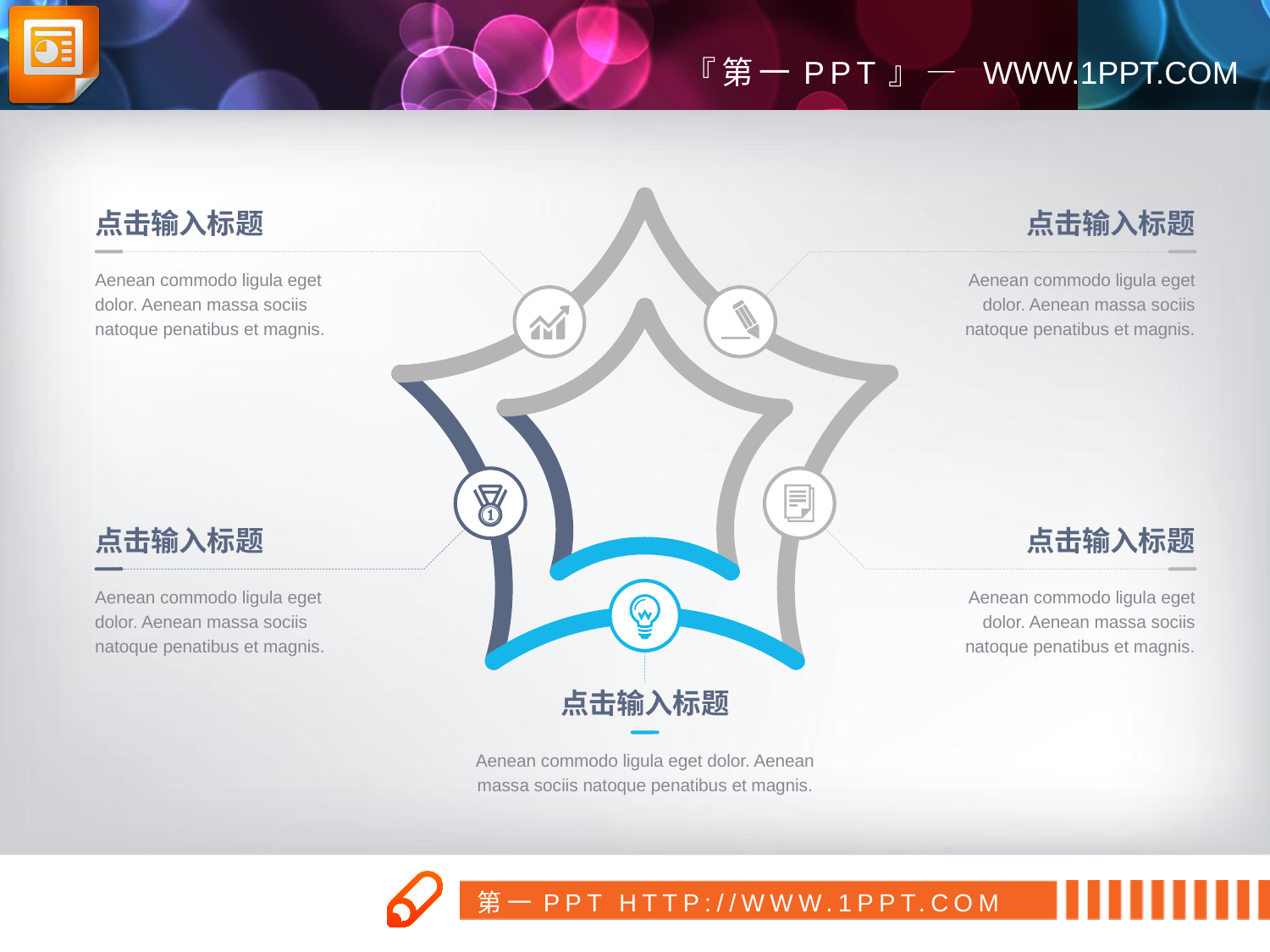

点击输入标题
点击输入标题

Aenean commodo ligula eget dolor. Aenean massa sociis natoque penatibus et magnis.
Aenean commodo ligula eget dolor. Aenean massa sociis natoque penatibus et magnis.

点击输入标题
点击输入标题

Aenean commodo ligula eget dolor. Aenean massa sociis natoque penatibus et magnis.
Aenean commodo ligula eget dolor. Aenean massa sociis natoque penatibus et magnis.

点击输入标题

Aenean commodo ligula eget dolor. Aenean massa sociis natoque penatibus et magnis.